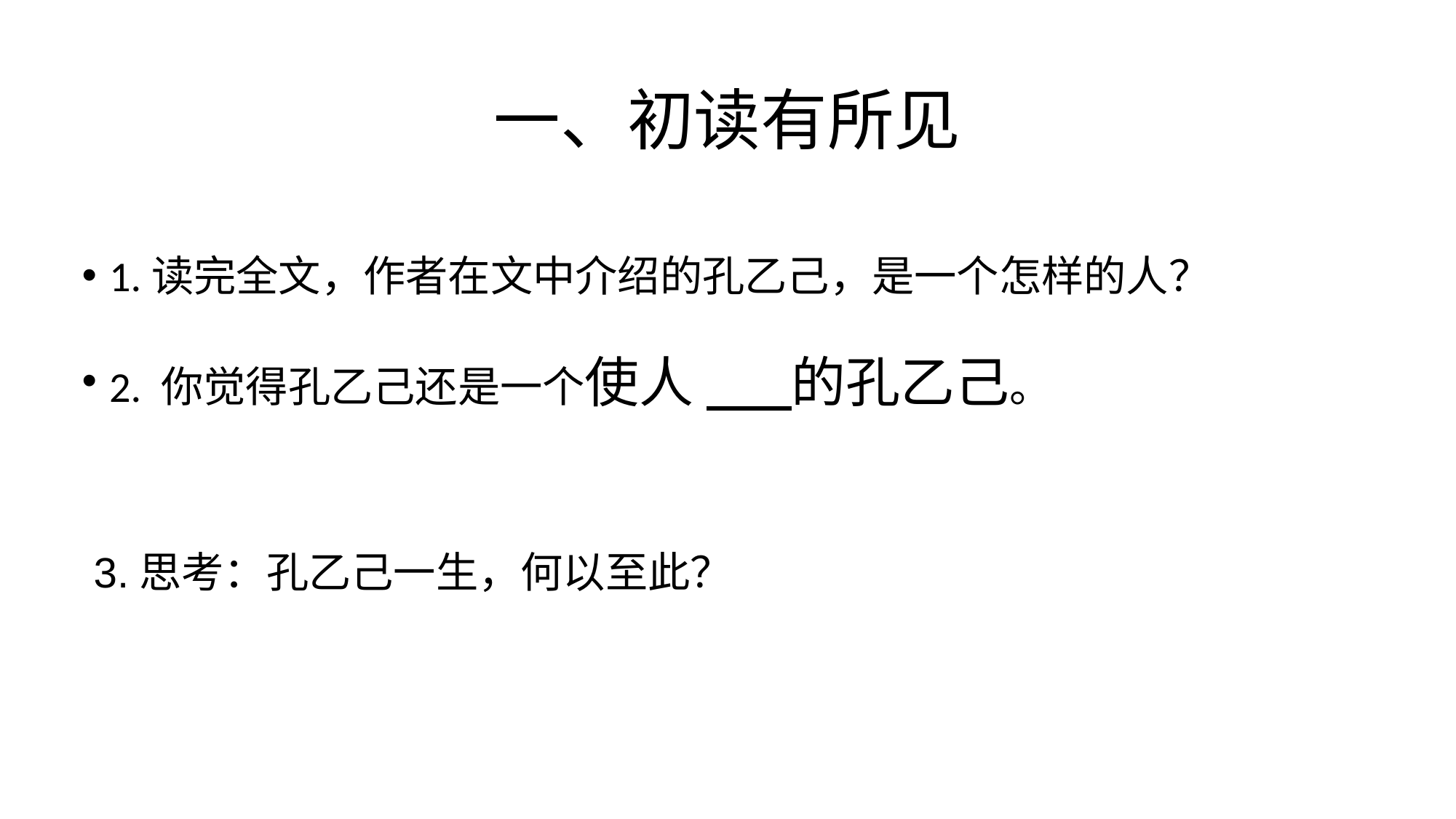

# 一、初读有所见
1.读完全文，作者在文中介绍的孔乙己，是一个怎样的人？
2. 你觉得孔乙己还是一个使人        的孔乙己。

 3.思考：孔乙己一生，何以至此？